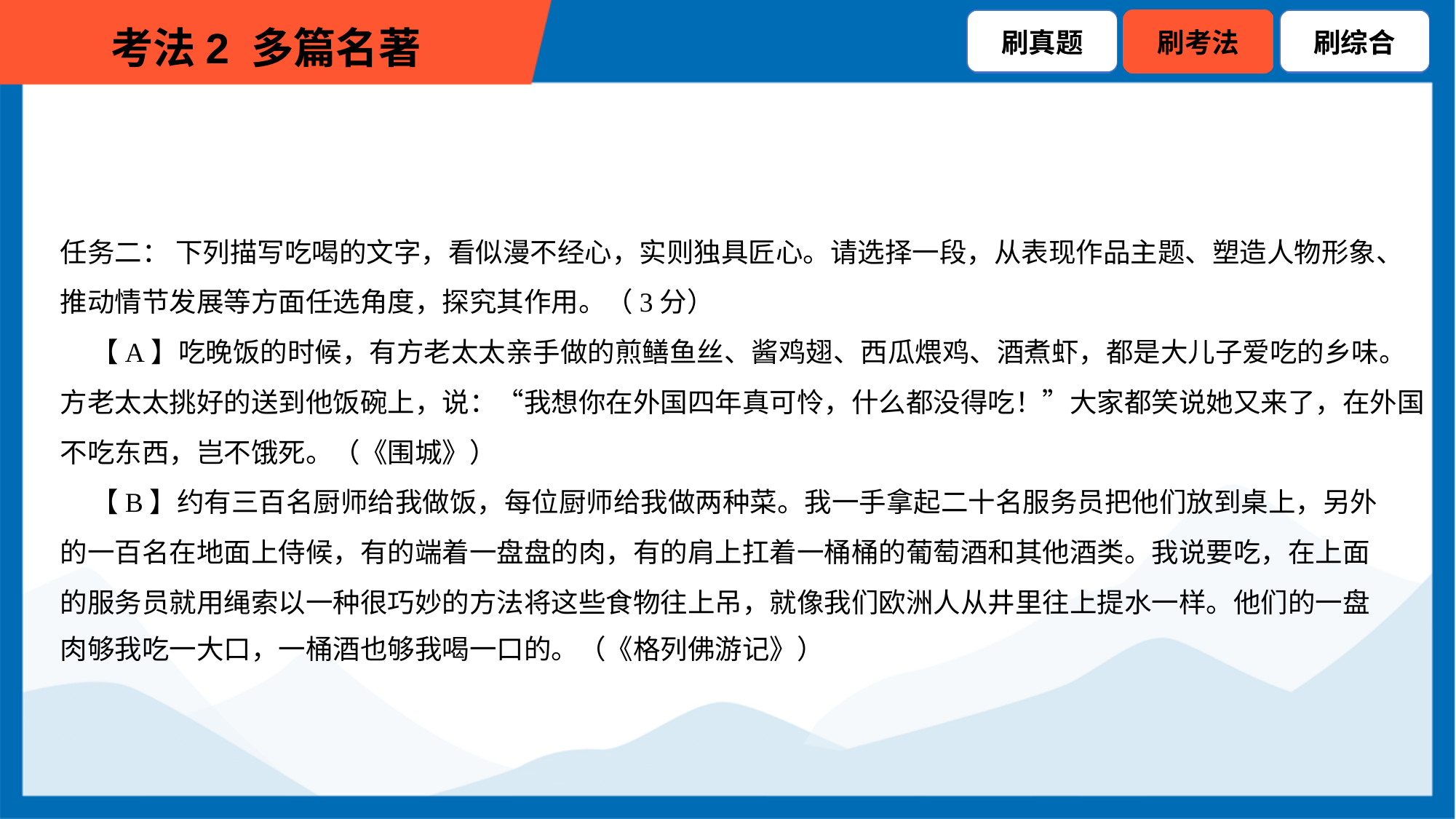

任务二： 下列描写吃喝的文字，看似漫不经心，实则独具匠心。请选择一段，从表现作品主题、塑造人物形象、
推动情节发展等方面任选角度，探究其作用。（3分）
    【A】吃晚饭的时候，有方老太太亲手做的煎鳝鱼丝、酱鸡翅、西瓜煨鸡、酒煮虾，都是大儿子爱吃的乡味。
方老太太挑好的送到他饭碗上，说：“我想你在外国四年真可怜，什么都没得吃！”大家都笑说她又来了，在外国
不吃东西，岂不饿死。（《围城》）
    【B】约有三百名厨师给我做饭，每位厨师给我做两种菜。我一手拿起二十名服务员把他们放到桌上，另外
的一百名在地面上侍候，有的端着一盘盘的肉，有的肩上扛着一桶桶的葡萄酒和其他酒类。我说要吃，在上面
的服务员就用绳索以一种很巧妙的方法将这些食物往上吊，就像我们欧洲人从井里往上提水一样。他们的一盘
肉够我吃一大口，一桶酒也够我喝一口的。（《格列佛游记》）